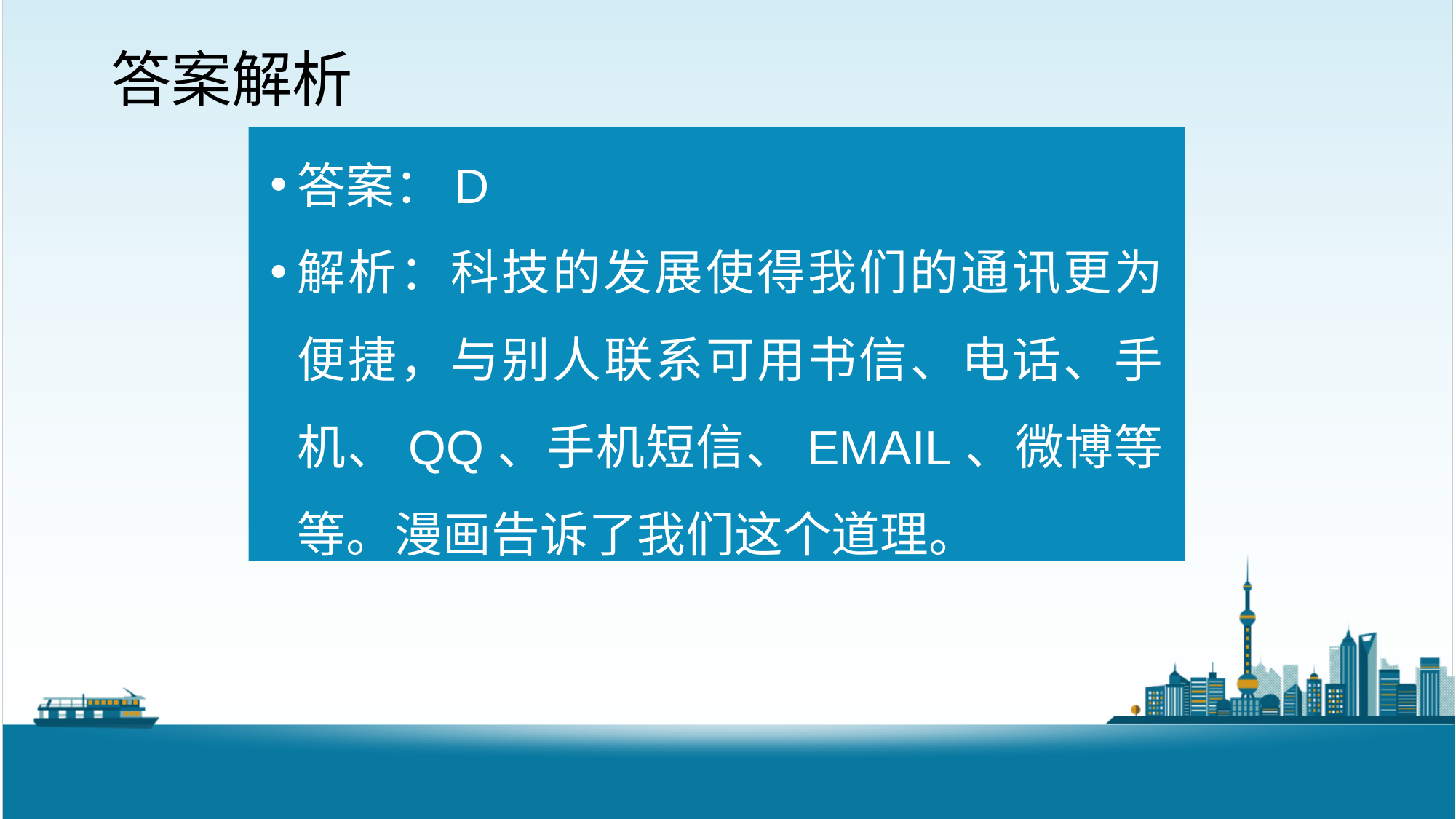

答案解析
答案：D
解析：科技的发展使得我们的通讯更为便捷，与别人联系可用书信、电话、手机、QQ、手机短信、EMAIL、微博等等。漫画告诉了我们这个道理。